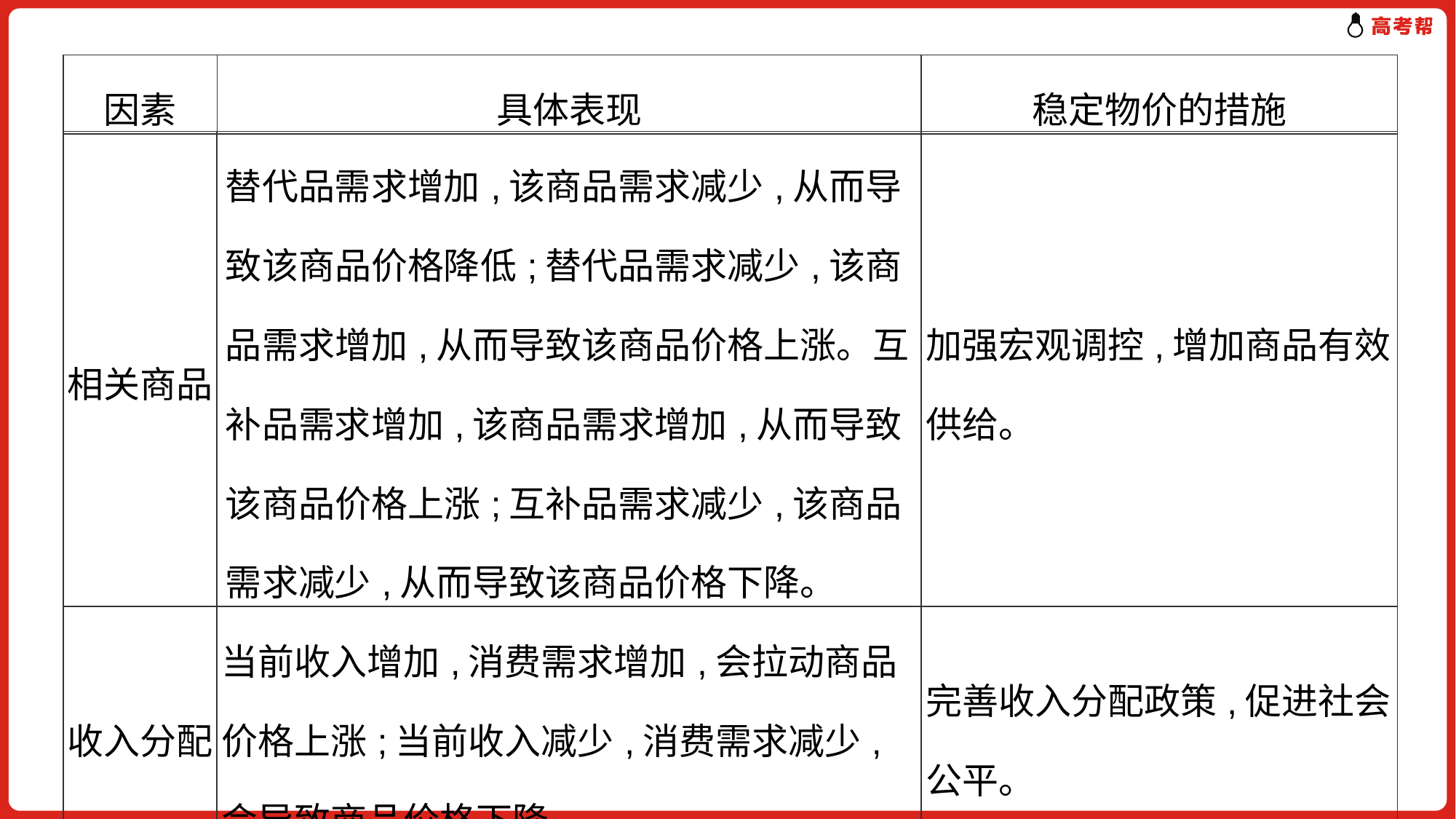

| 因素 | 具体表现 | 稳定物价的措施 |
| --- | --- | --- |
| 相关商品 | 替代品需求增加,该商品需求减少,从而导致该商品价格降低;替代品需求减少,该商品需求增加,从而导致该商品价格上涨。互补品需求增加,该商品需求增加,从而导致该商品价格上涨;互补品需求减少,该商品需求减少,从而导致该商品价格下降。 | 加强宏观调控,增加商品有效供给。 |
| --- | --- | --- |
| 收入分配 | 当前收入增加,消费需求增加,会拉动商品价格上涨;当前收入减少,消费需求减少,会导致商品价格下降。 | 完善收入分配政策,促进社会公平。 |